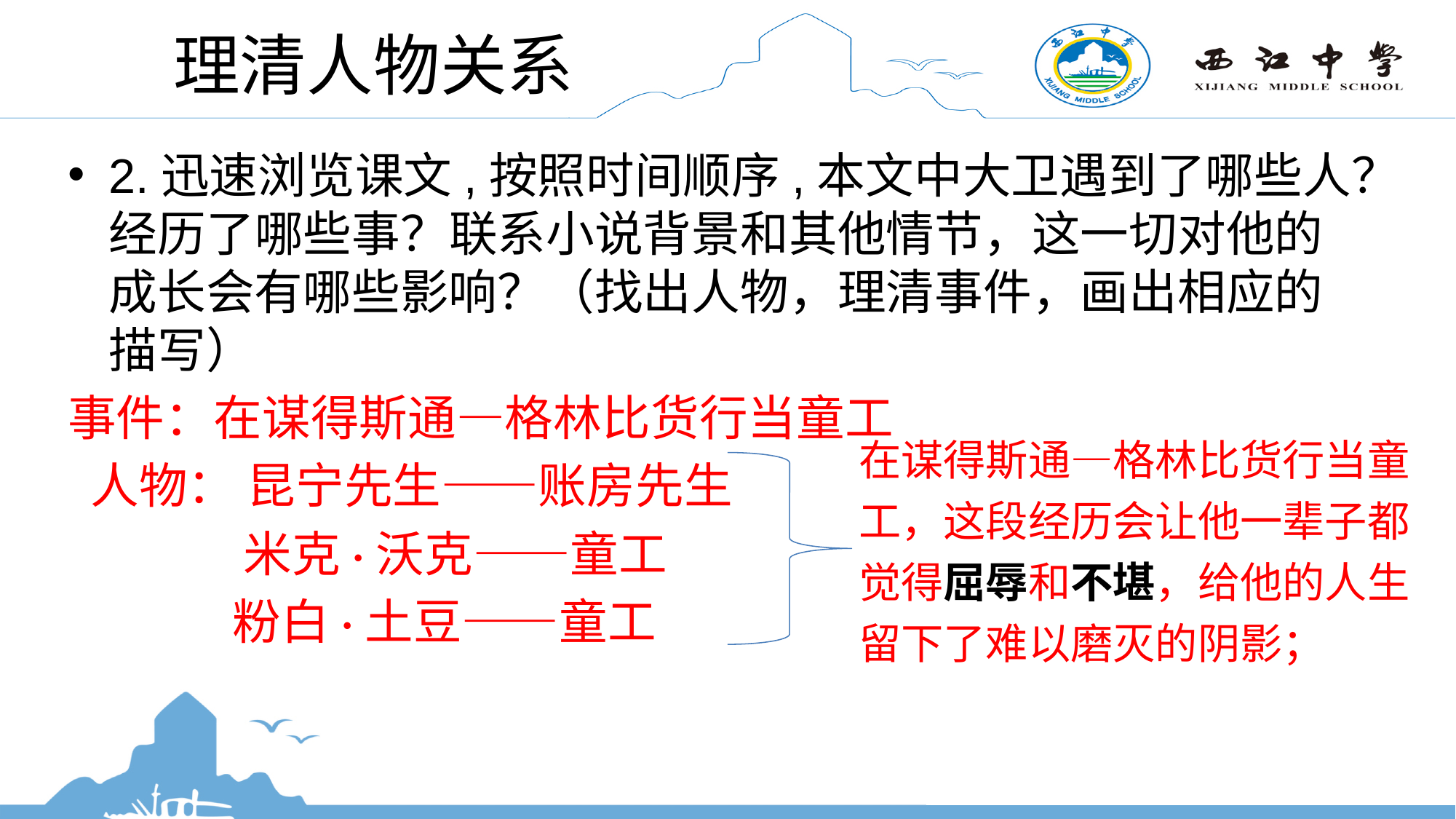

# 理清人物关系
2.迅速浏览课文,按照时间顺序,本文中大卫遇到了哪些人？经历了哪些事？联系小说背景和其他情节，这一切对他的成长会有哪些影响？（找出人物，理清事件，画出相应的描写）
事件：在谋得斯通—格林比货行当童工
 人物： 昆宁先生——账房先生
               米克·沃克——童工
              粉白·土豆——童工
在谋得斯通—格林比货行当童工，这段经历会让他一辈子都觉得屈辱和不堪，给他的人生留下了难以磨灭的阴影；